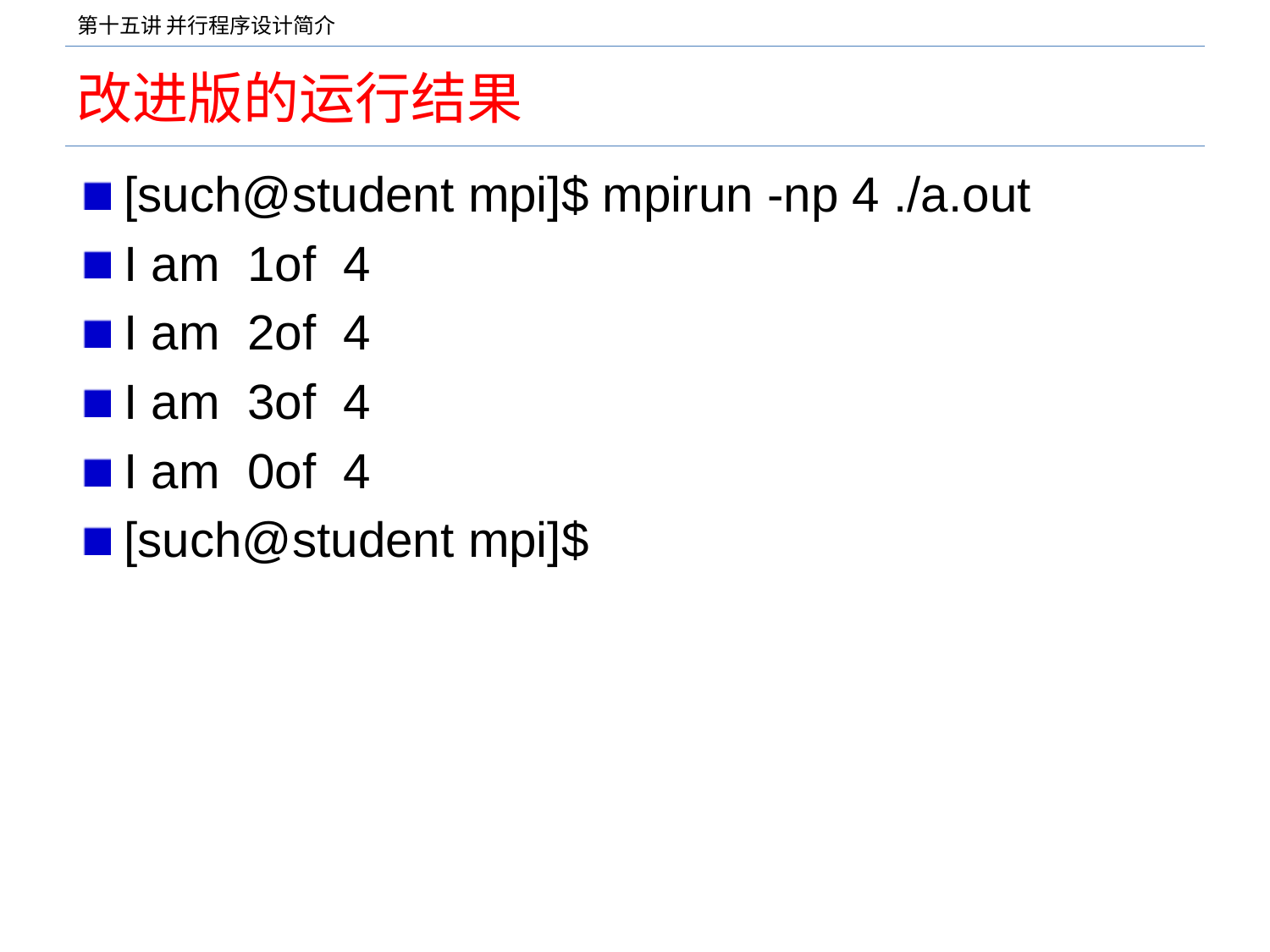

# 改进版的运行结果
[such@student mpi]$ mpirun -np 4 ./a.out
I am  1of  4
I am  2of  4
I am  3of  4
I am  0of  4
[such@student mpi]$